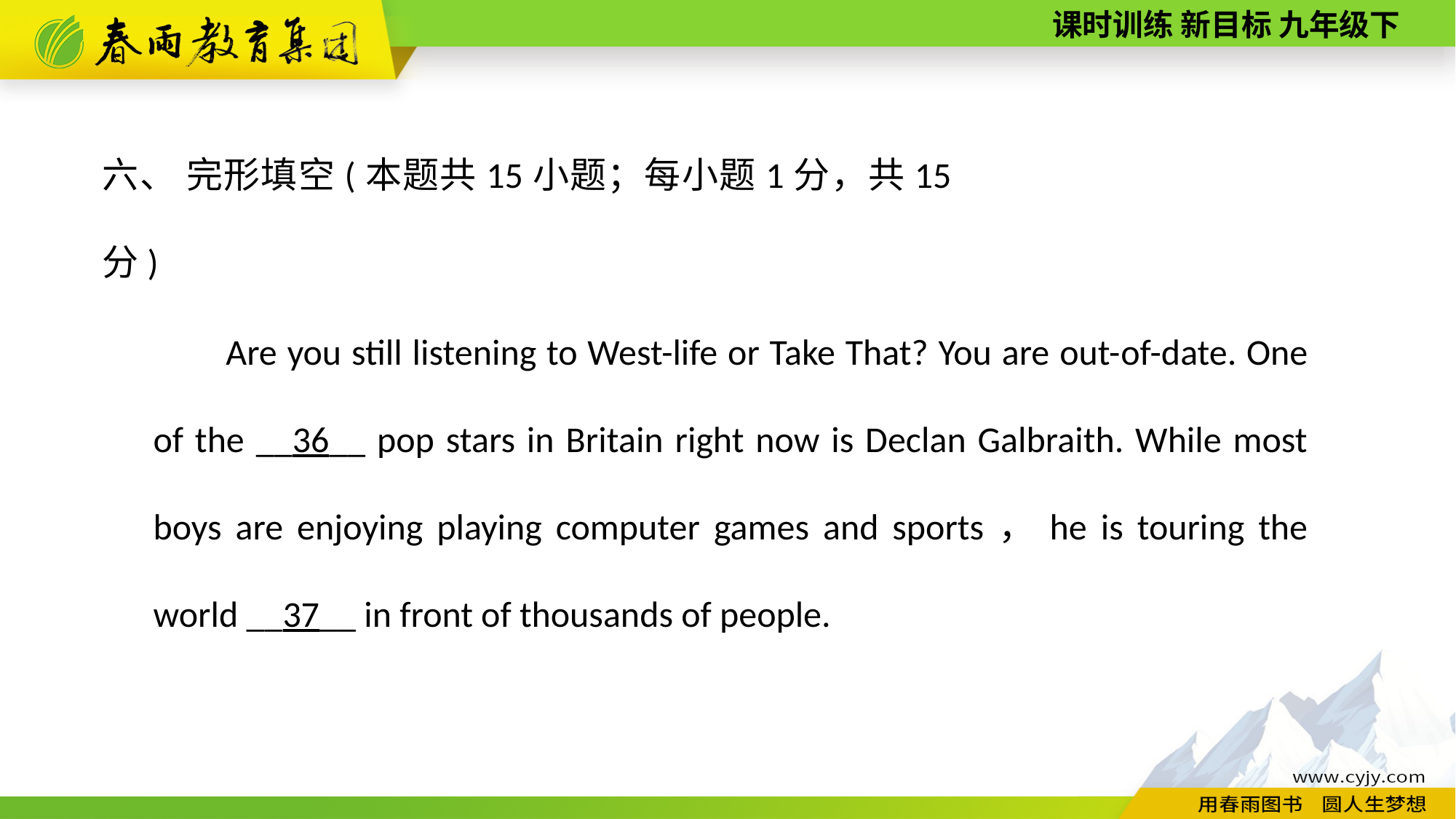

六、 完形填空(本题共15小题；每小题1分，共15分)
Are you still listening to West-life or Take That? You are out-­of-­date. One of the __36__ pop stars in Britain right now is Declan Galbraith. While most boys are enjoying playing computer games and sports，he is touring the world __37__ in front of thousands of people.